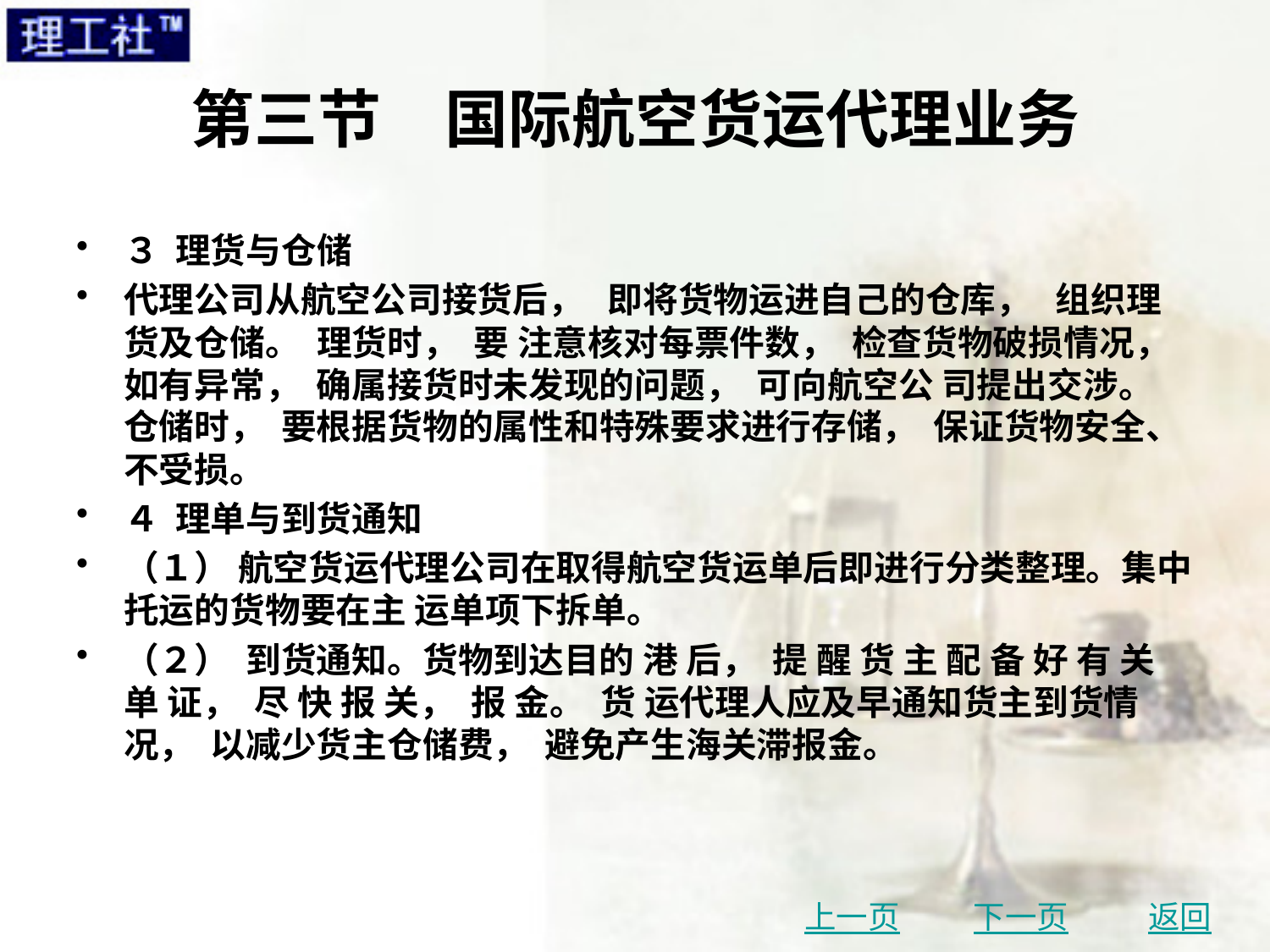

# 第三节　国际航空货运代理业务
３  理货与仓储
代理公司从航空公司接货后，   即将货物运进自己的仓库，   组织理货及仓储。  理货时，  要 注意核对每票件数，  检查货物破损情况，  如有异常，  确属接货时未发现的问题，  可向航空公 司提出交涉。  仓储时，  要根据货物的属性和特殊要求进行存储，  保证货物安全、  不受损。
４  理单与到货通知
（１） 航空货运代理公司在取得航空货运单后即进行分类整理。集中托运的货物要在主 运单项下拆单。
（２）  到货通知。货物到达目的 港 后，  提 醒 货 主 配 备 好 有 关 单 证，  尽 快 报 关，  报 金。  货 运代理人应及早通知货主到货情况，  以减少货主仓储费，  避免产生海关滞报金。

上一页
下一页
返回